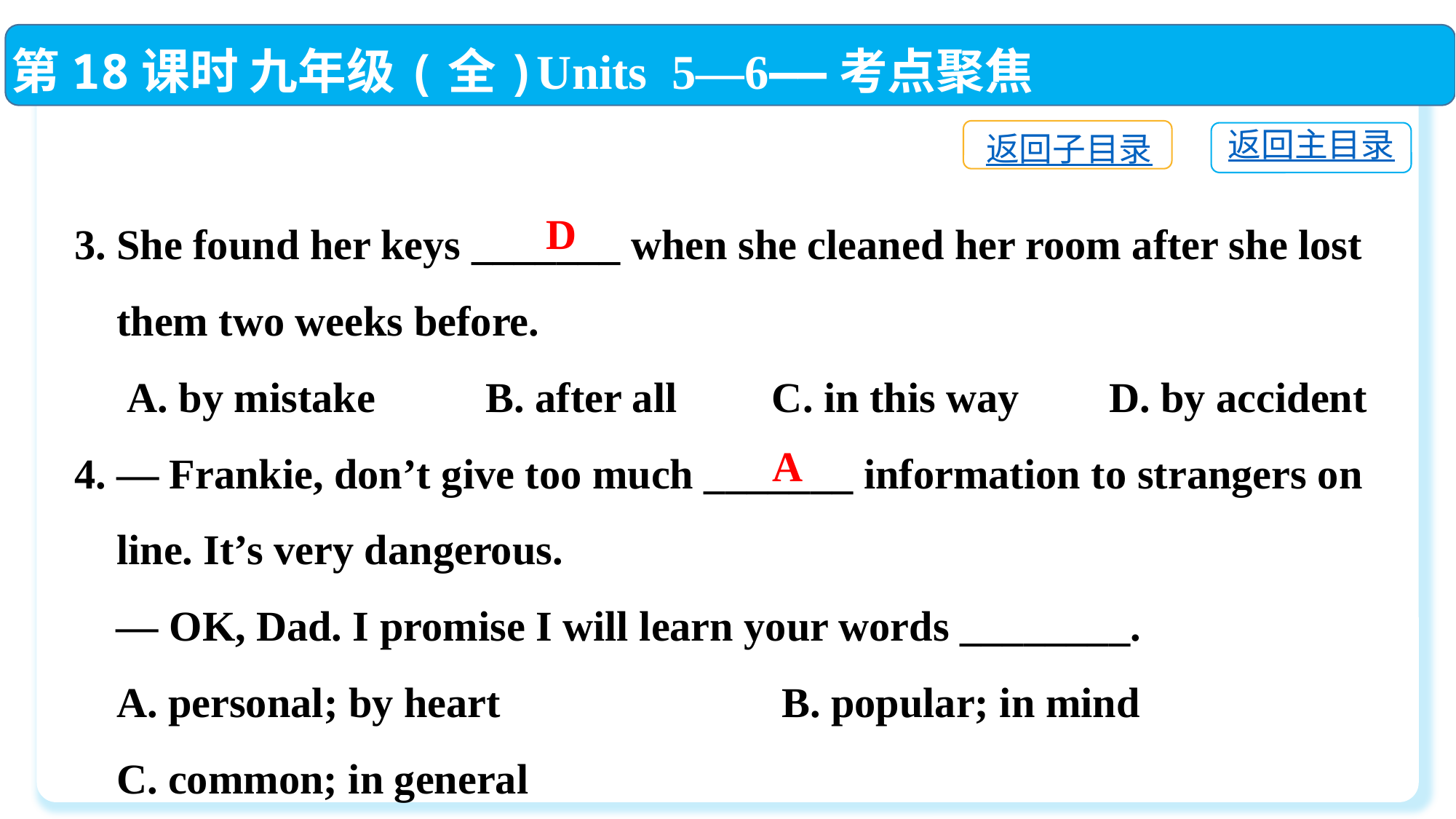

第18课时 九年级(全)Units  5—6——考点聚焦

返回子目录
返回主目录
3. She found her keys _______ when she cleaned her room after she lost
    them two weeks before.
     A. by mistake	        B. after all         C. in this way	     D. by accident
4. — Frankie, don’t give too much _______ information to strangers on
    line. It’s very dangerous.
    — OK, Dad. I promise I will learn your words ________.
    A. personal; by heart                    	     B. popular; in mind
    C. common; in general
D

A